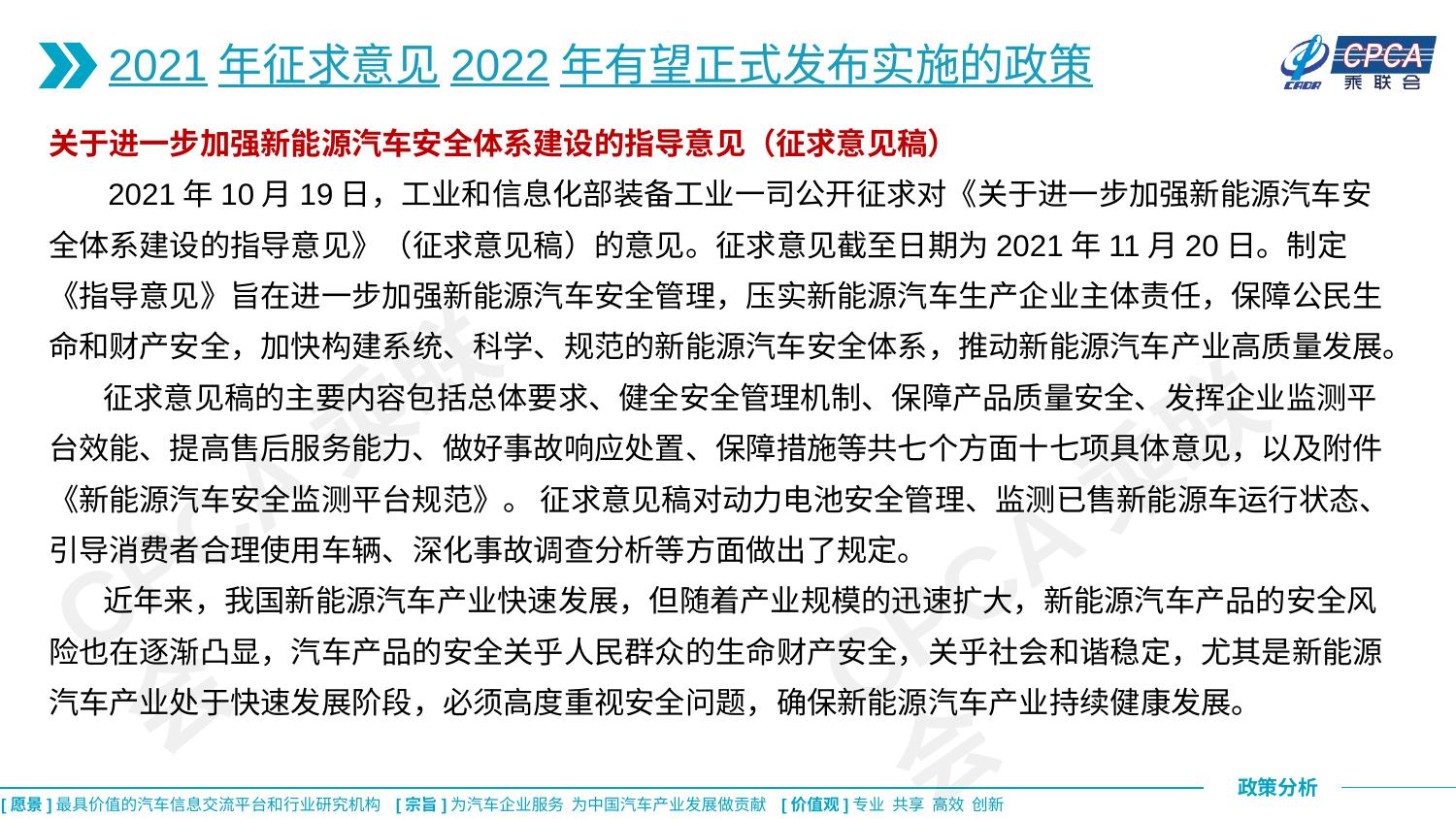

2021年征求意见2022年有望正式发布实施的政策
关于进一步加强新能源汽车安全体系建设的指导意见（征求意见稿）
       2021年10月19日，工业和信息化部装备工业一司公开征求对《关于进一步加强新能源汽车安全体系建设的指导意见》（征求意见稿）的意见。征求意见截至日期为2021年11月20日。制定《指导意见》旨在进一步加强新能源汽车安全管理，压实新能源汽车生产企业主体责任，保障公民生命和财产安全，加快构建系统、科学、规范的新能源汽车安全体系，推动新能源汽车产业高质量发展。
       征求意见稿的主要内容包括总体要求、健全安全管理机制、保障产品质量安全、发挥企业监测平台效能、提高售后服务能力、做好事故响应处置、保障措施等共七个方面十七项具体意见，以及附件《新能源汽车安全监测平台规范》。 征求意见稿对动力电池安全管理、监测已售新能源车运行状态、引导消费者合理使用车辆、深化事故调查分析等方面做出了规定。
       近年来，我国新能源汽车产业快速发展，但随着产业规模的迅速扩大，新能源汽车产品的安全风险也在逐渐凸显，汽车产品的安全关乎人民群众的生命财产安全，关乎社会和谐稳定，尤其是新能源汽车产业处于快速发展阶段，必须高度重视安全问题，确保新能源汽车产业持续健康发展。
CPCA乘联会
CPCA乘联会